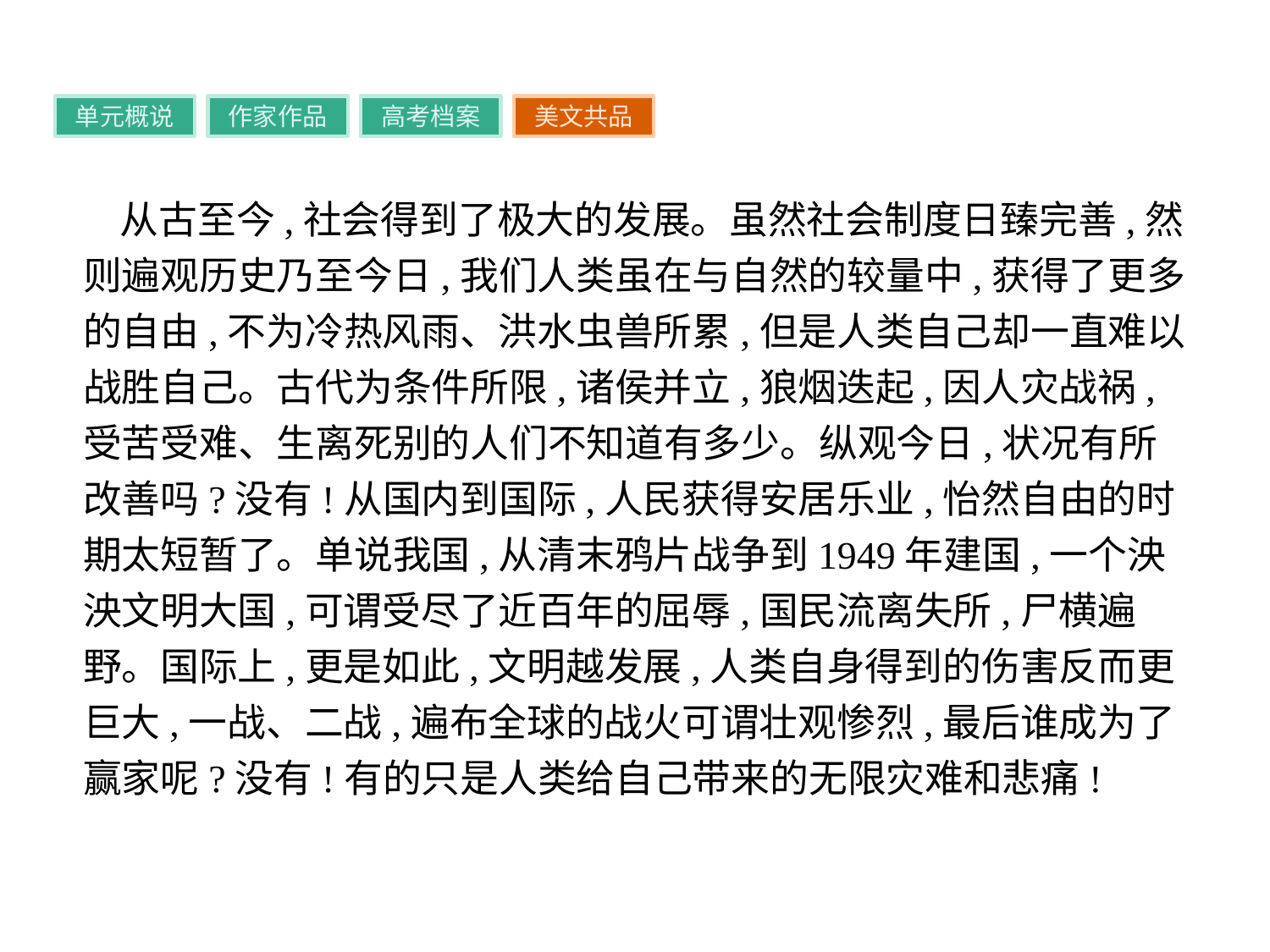

单元概说
作家作品
高考档案
美文共品
从古至今,社会得到了极大的发展。虽然社会制度日臻完善,然则遍观历史乃至今日,我们人类虽在与自然的较量中,获得了更多的自由,不为冷热风雨、洪水虫兽所累,但是人类自己却一直难以战胜自己。古代为条件所限,诸侯并立,狼烟迭起,因人灾战祸,受苦受难、生离死别的人们不知道有多少。纵观今日,状况有所改善吗?没有!从国内到国际,人民获得安居乐业,怡然自由的时期太短暂了。单说我国,从清末鸦片战争到1949年建国,一个泱泱文明大国,可谓受尽了近百年的屈辱,国民流离失所,尸横遍野。国际上,更是如此,文明越发展,人类自身得到的伤害反而更巨大,一战、二战,遍布全球的战火可谓壮观惨烈,最后谁成为了赢家呢?没有!有的只是人类给自己带来的无限灾难和悲痛!